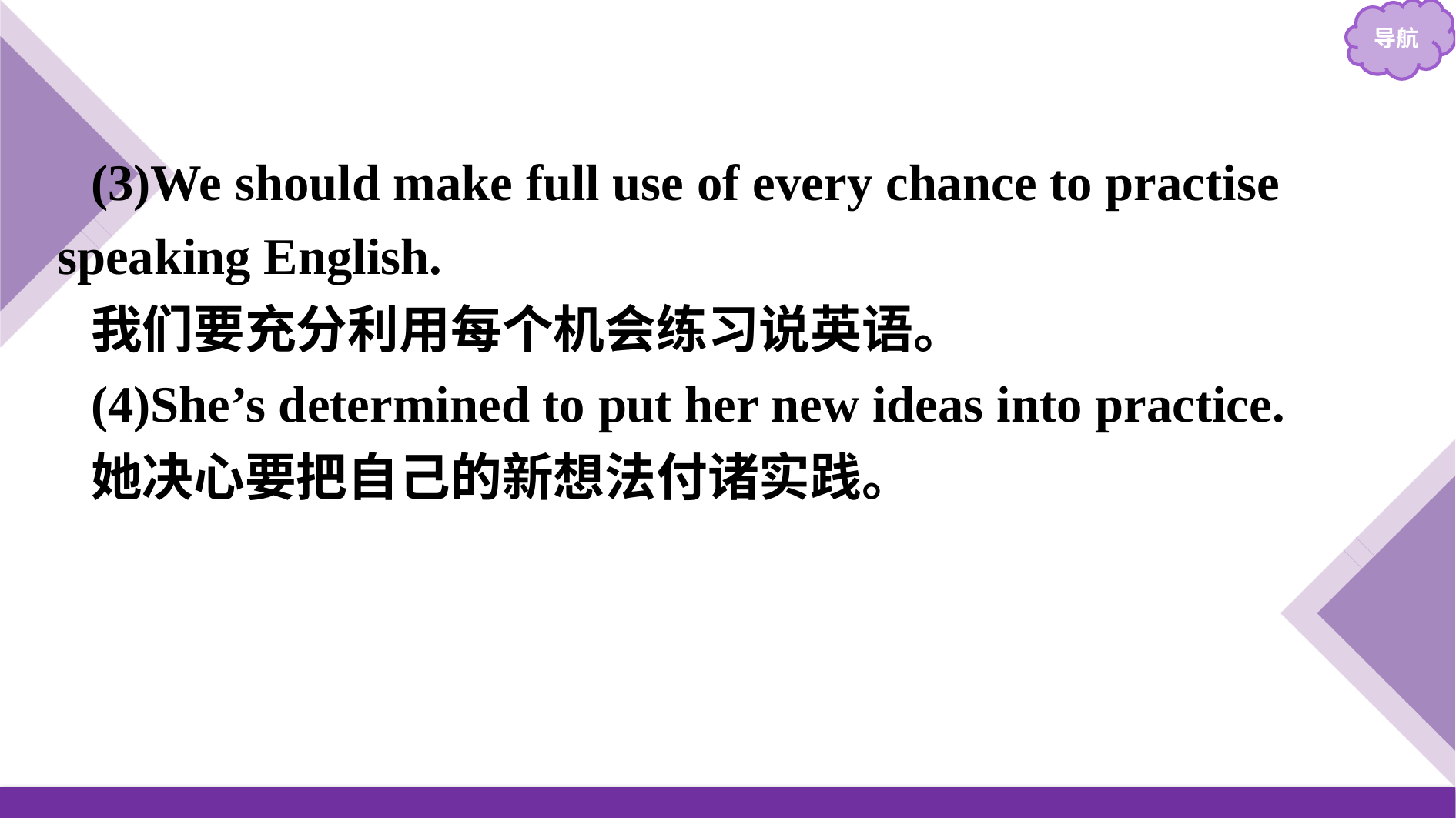

(3)We should make full use of every chance to practise speaking English.
我们要充分利用每个机会练习说英语。
(4)She’s determined to put her new ideas into practice.
她决心要把自己的新想法付诸实践。